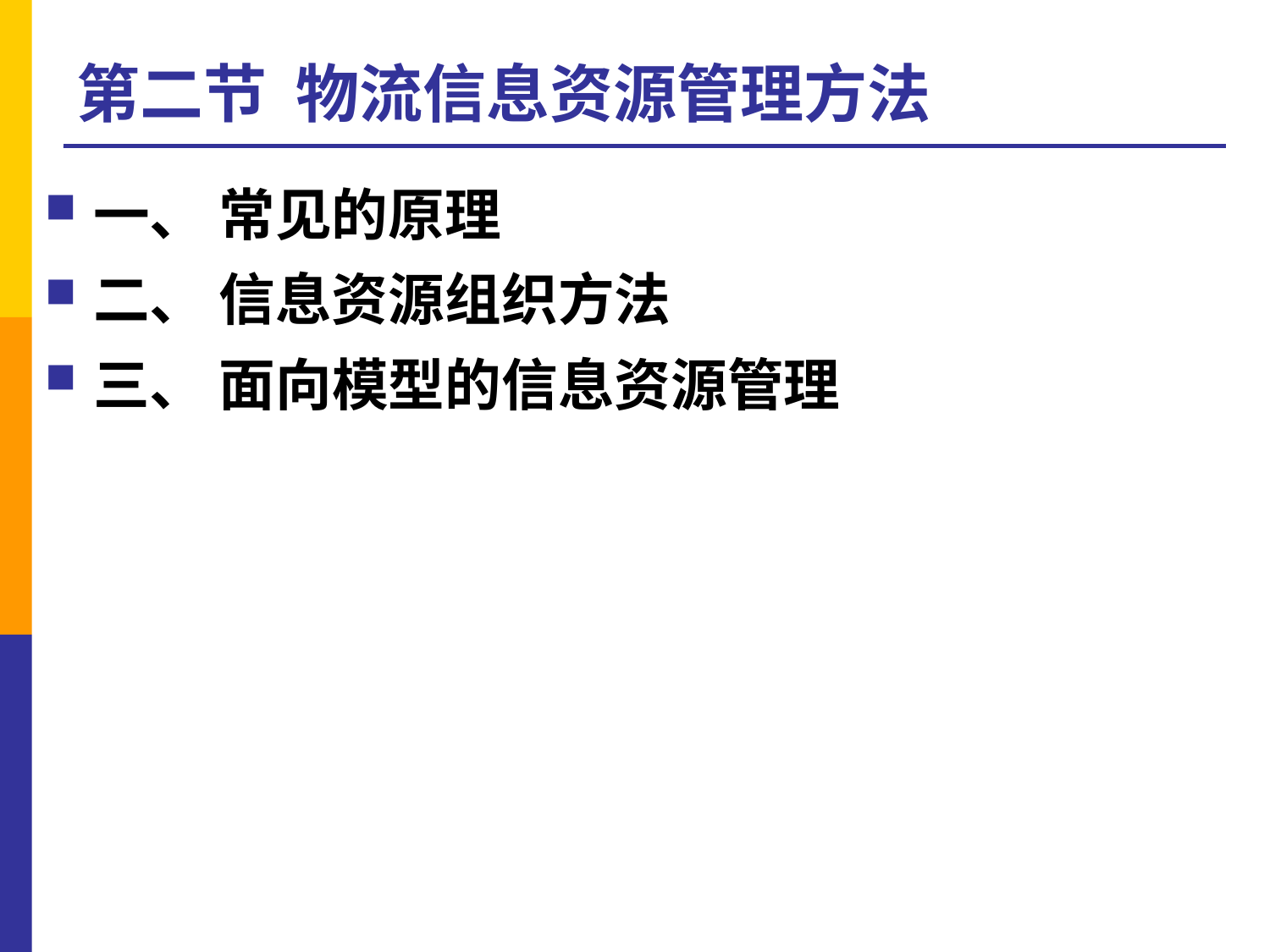

# 第二节  物流信息资源管理方法
一、 常见的原理
二、 信息资源组织方法
三、 面向模型的信息资源管理